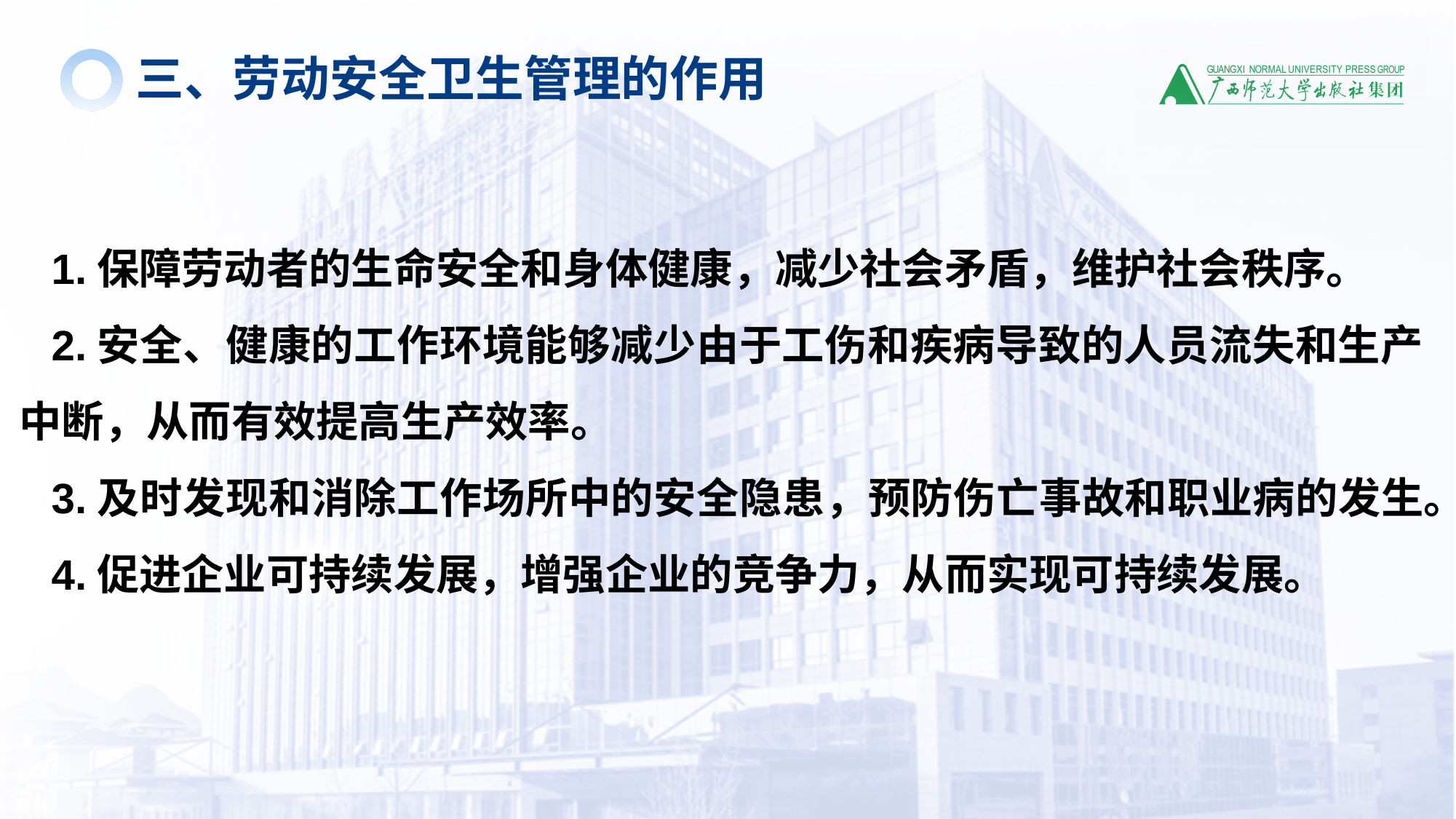

三、劳动安全卫生管理的作用

1.保障劳动者的生命安全和身体健康，减少社会矛盾，维护社会秩序。
2.安全、健康的工作环境能够减少由于工伤和疾病导致的人员流失和生产中断，从而有效提高生产效率。
3.及时发现和消除工作场所中的安全隐患，预防伤亡事故和职业病的发生。
4.促进企业可持续发展，增强企业的竞争力，从而实现可持续发展。